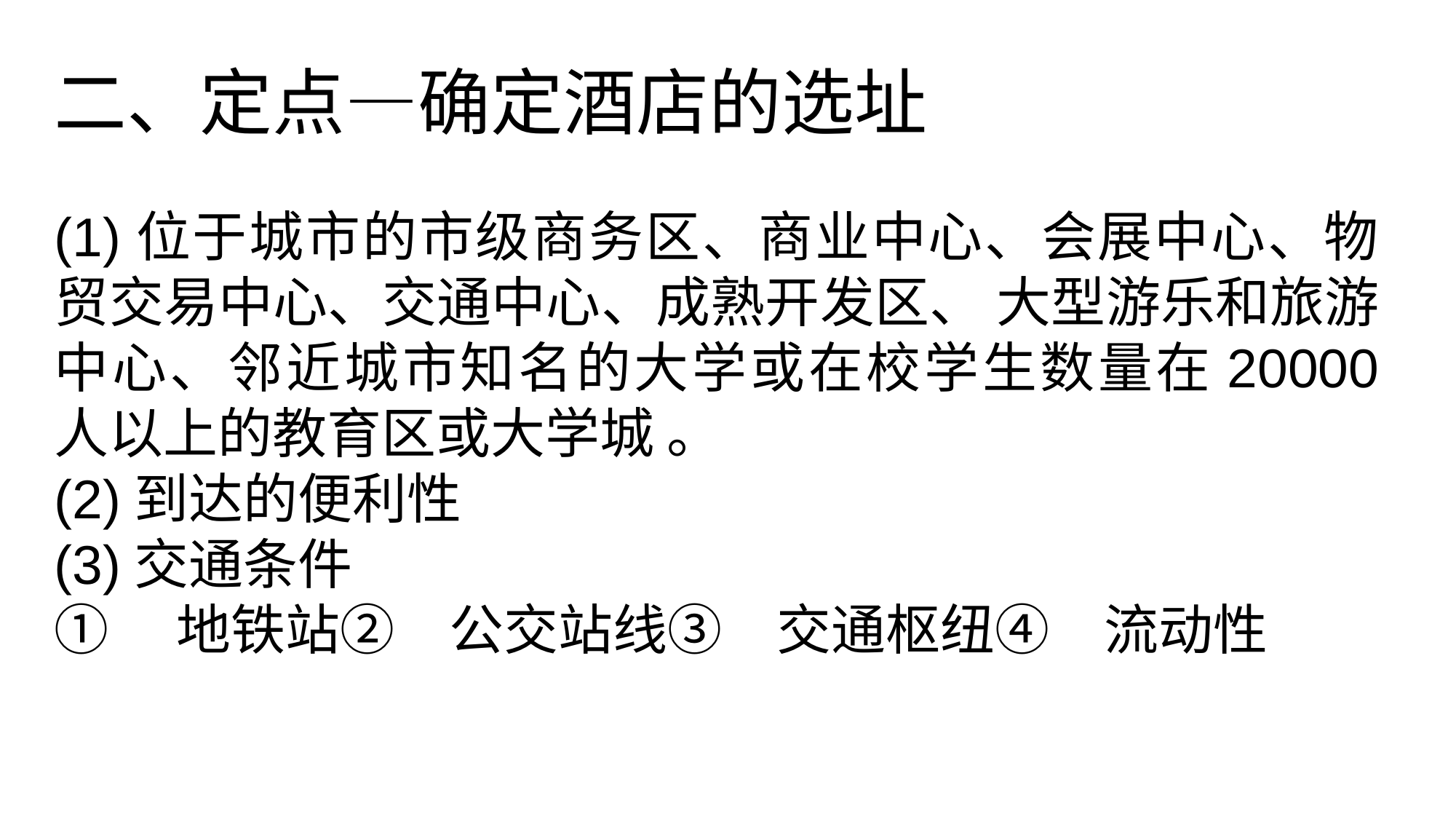

二、定点—确定酒店的选址
(1)位于城市的市级商务区、商业中心、会展中心、物贸交易中心、交通中心、成熟开发区、 大型游乐和旅游中心、邻近城市知名的大学或在校学生数量在20000 人以上的教育区或大学城 。
(2)到达的便利性
(3)交通条件
①　地铁站②　公交站线③　交通枢纽④　流动性